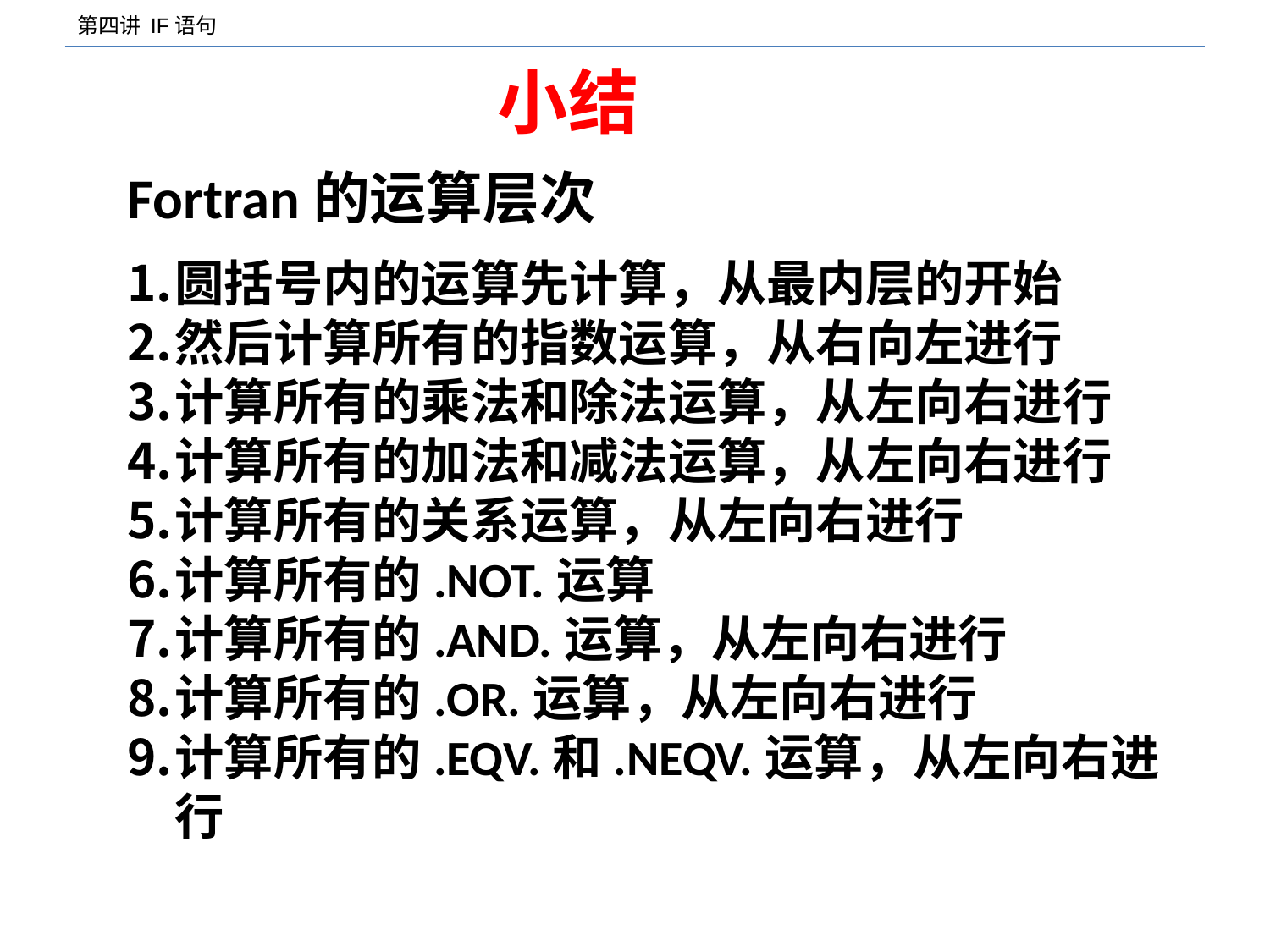

# 小结
Fortran的运算层次
圆括号内的运算先计算，从最内层的开始
然后计算所有的指数运算，从右向左进行
计算所有的乘法和除法运算，从左向右进行
计算所有的加法和减法运算，从左向右进行
计算所有的关系运算，从左向右进行
计算所有的.NOT.运算
计算所有的.AND.运算，从左向右进行
计算所有的.OR.运算，从左向右进行
计算所有的.EQV.和.NEQV.运算，从左向右进行